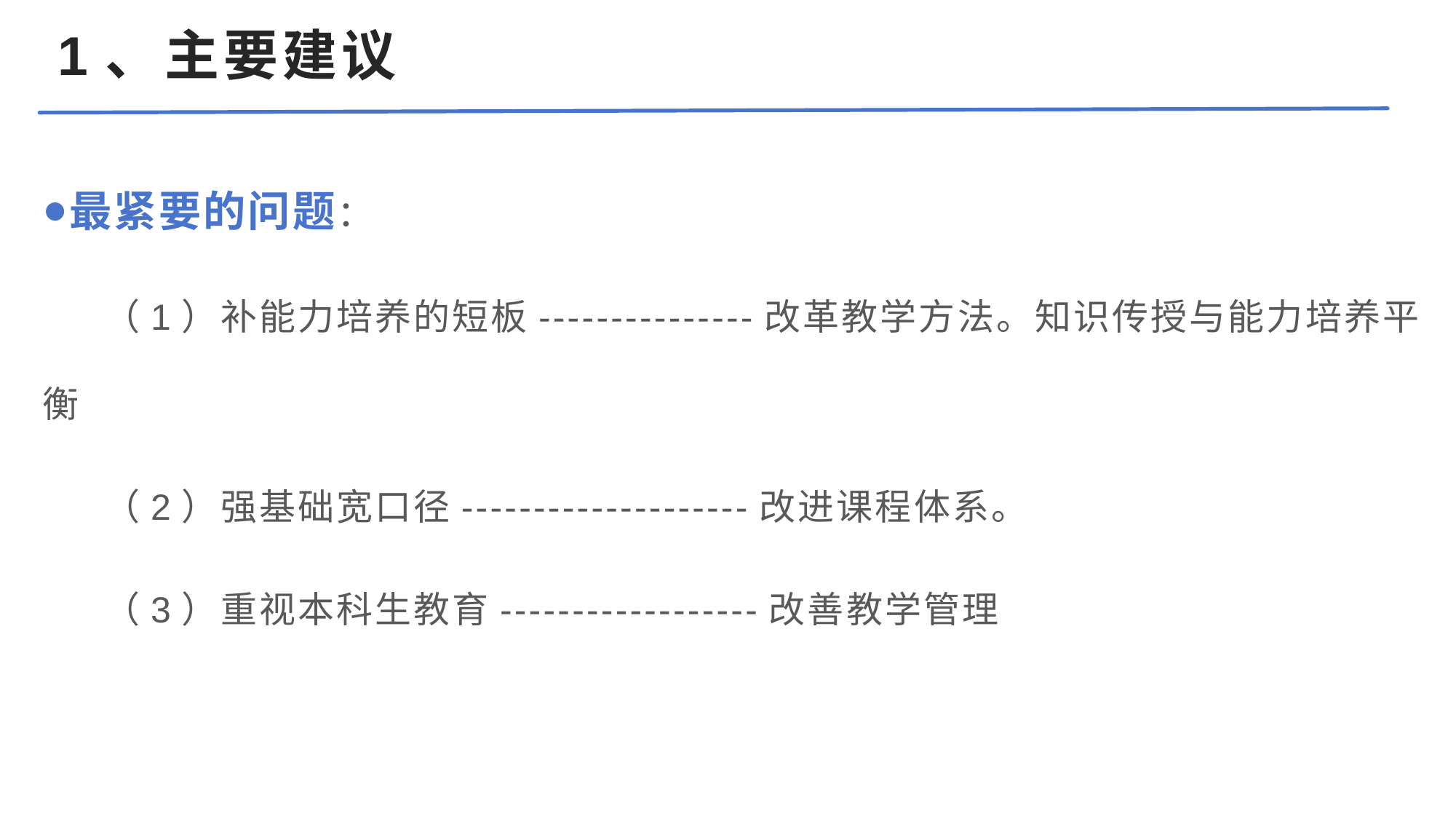

# 1、主要建议
最紧要的问题：
     （1）补能力培养的短板---------------改革教学方法。知识传授与能力培养平衡
     （2）强基础宽口径--------------------改进课程体系。
     （3）重视本科生教育------------------改善教学管理